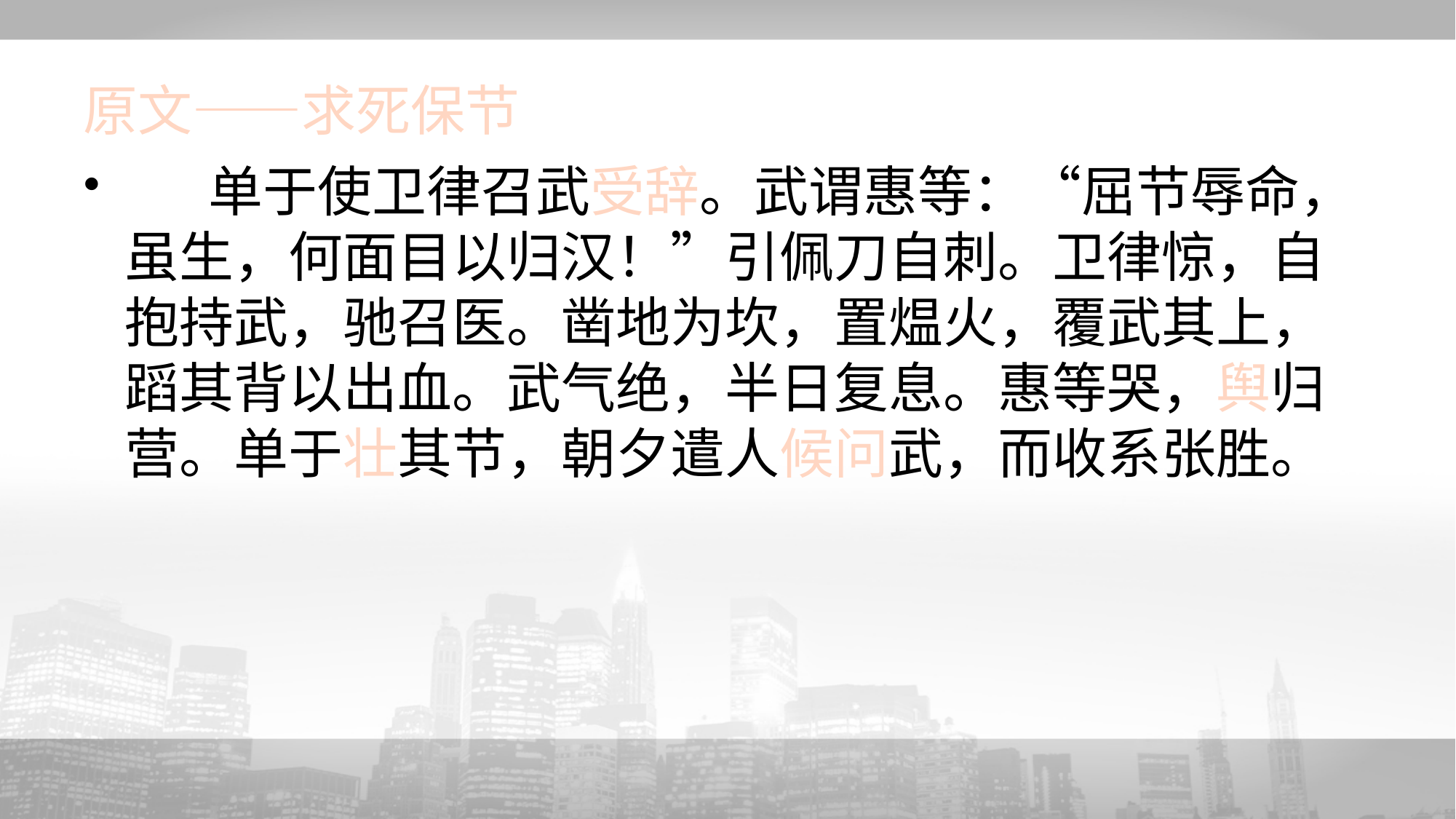

# 原文——求死保节
      单于使卫律召武受辞。武谓惠等：“屈节辱命，虽生，何面目以归汉！”引佩刀自刺。卫律惊，自抱持武，驰召医。凿地为坎，置煴火，覆武其上，蹈其背以出血。武气绝，半日复息。惠等哭，舆归营。单于壮其节，朝夕遣人候问武，而收系张胜。